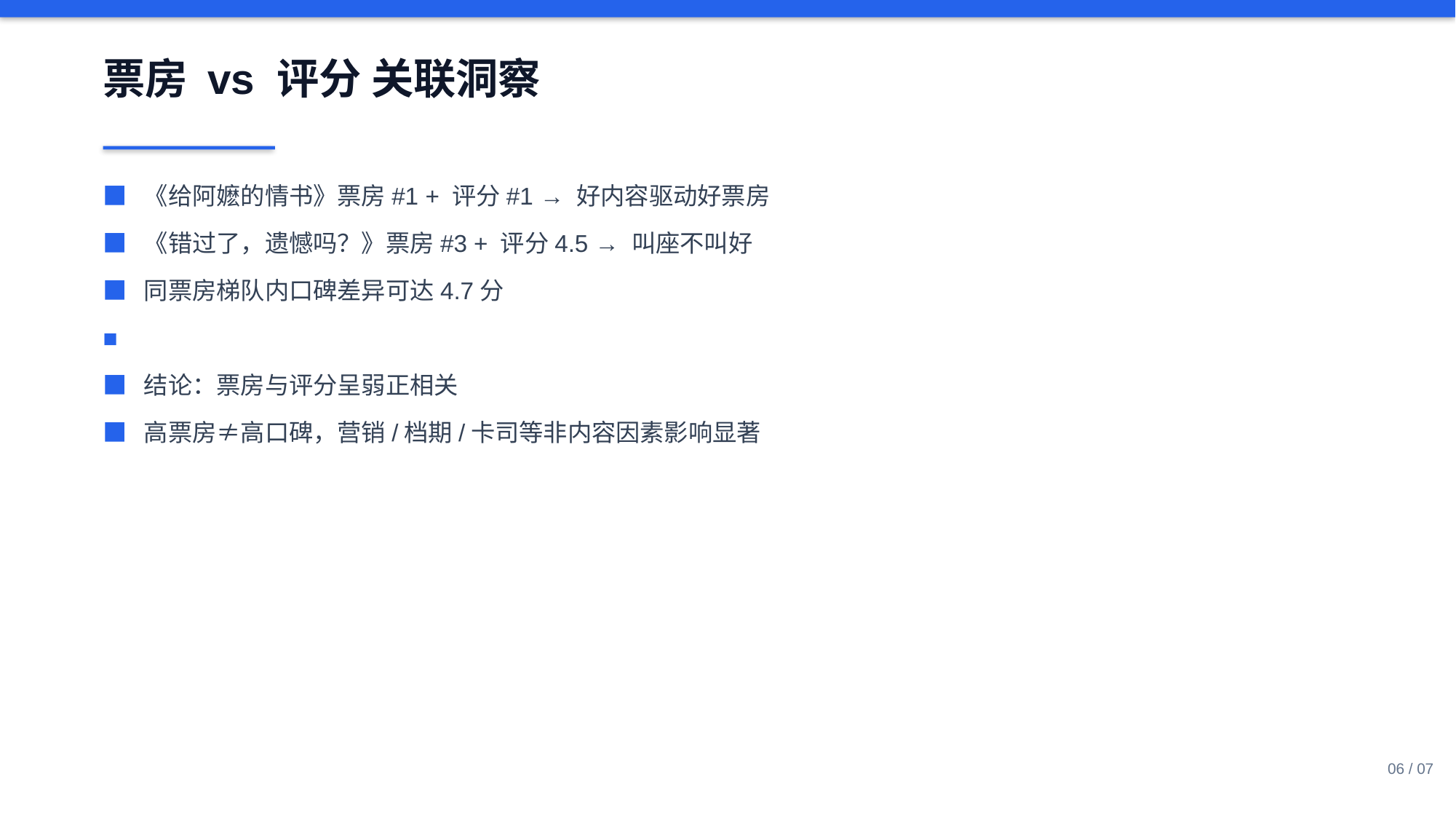

票房 vs 评分 关联洞察

■  《给阿嬷的情书》票房#1 + 评分#1 → 好内容驱动好票房
■  《错过了，遗憾吗？》票房#3 + 评分4.5 → 叫座不叫好
■  同票房梯队内口碑差异可达4.7分
■
■  结论：票房与评分呈弱正相关
■  高票房≠高口碑，营销/档期/卡司等非内容因素影响显著
06 / 07